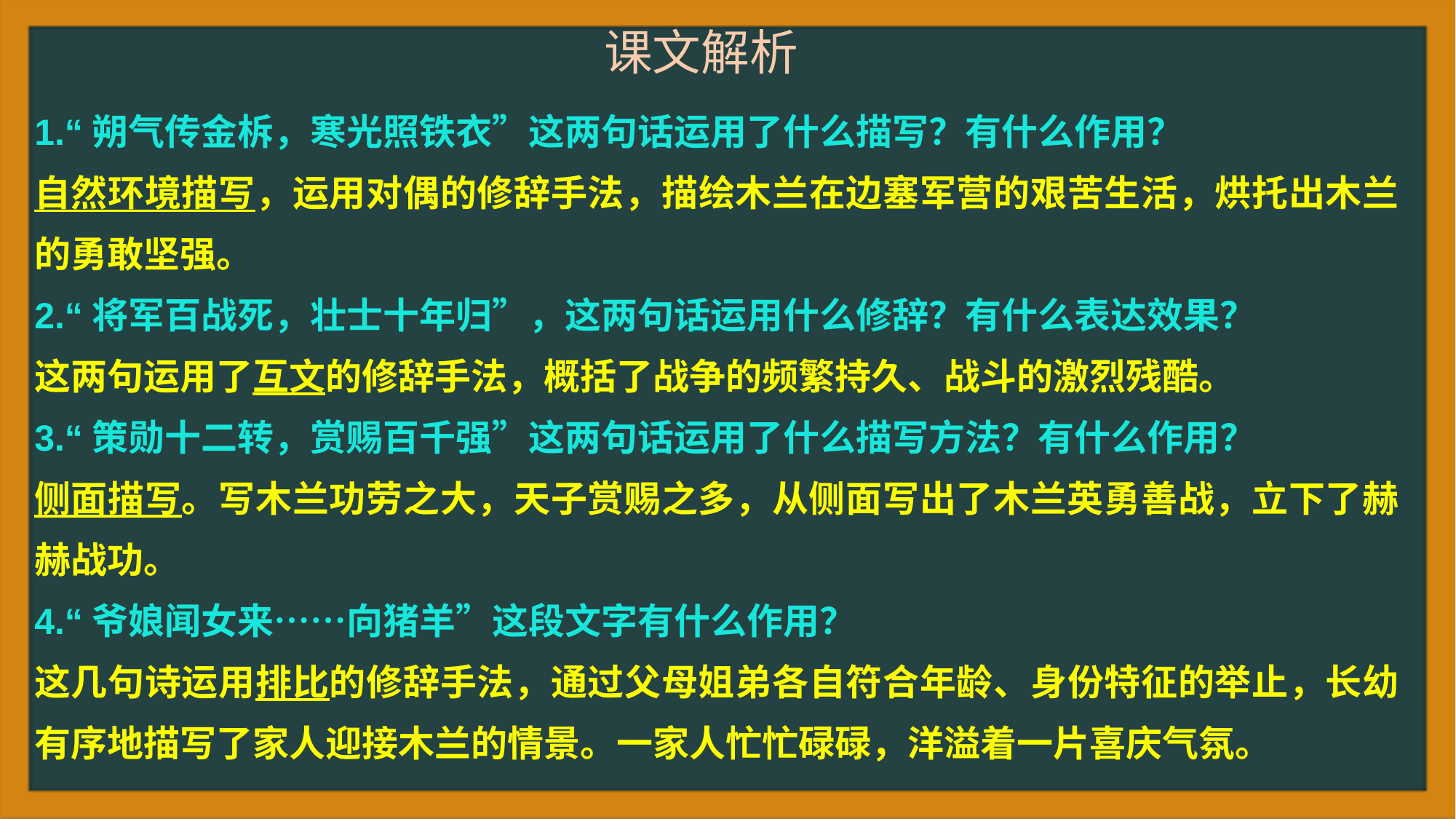

课文解析
1.“朔气传金柝，寒光照铁衣”这两句话运用了什么描写？有什么作用？
自然环境描写，运用对偶的修辞手法，描绘木兰在边塞军营的艰苦生活，烘托出木兰的勇敢坚强。
2.“将军百战死，壮士十年归”，这两句话运用什么修辞？有什么表达效果？
这两句运用了互文的修辞手法，概括了战争的频繁持久、战斗的激烈残酷。
3.“策勋十二转，赏赐百千强”这两句话运用了什么描写方法？有什么作用？
侧面描写。写木兰功劳之大，天子赏赐之多，从侧面写出了木兰英勇善战，立下了赫赫战功。
4.“爷娘闻女来……向猪羊”这段文字有什么作用？
这几句诗运用排比的修辞手法，通过父母姐弟各自符合年龄、身份特征的举止，长幼有序地描写了家人迎接木兰的情景。一家人忙忙碌碌，洋溢着一片喜庆气氛。